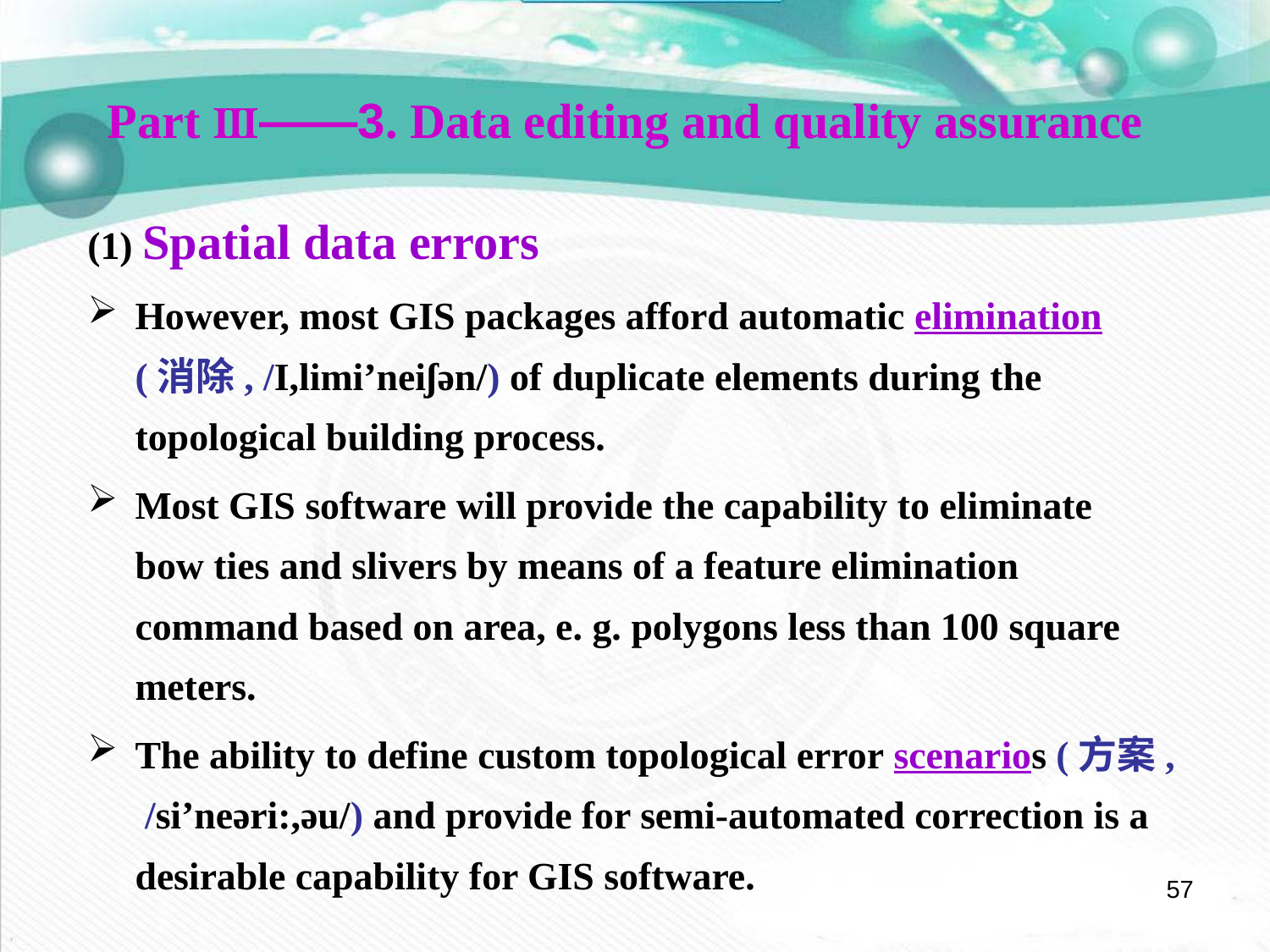

Part Ⅲ——3. Data editing and quality assurance
(1) Spatial data errors
However, most GIS packages afford automatic elimination (消除, /I,limi’neiʃən/) of duplicate elements during the topological building process.
Most GIS software will provide the capability to eliminate bow ties and slivers by means of a feature elimination command based on area, e. g. polygons less than 100 square meters.
The ability to define custom topological error scenarios (方案, /si’neəri:,əu/) and provide for semi-automated correction is a desirable capability for GIS software.
57